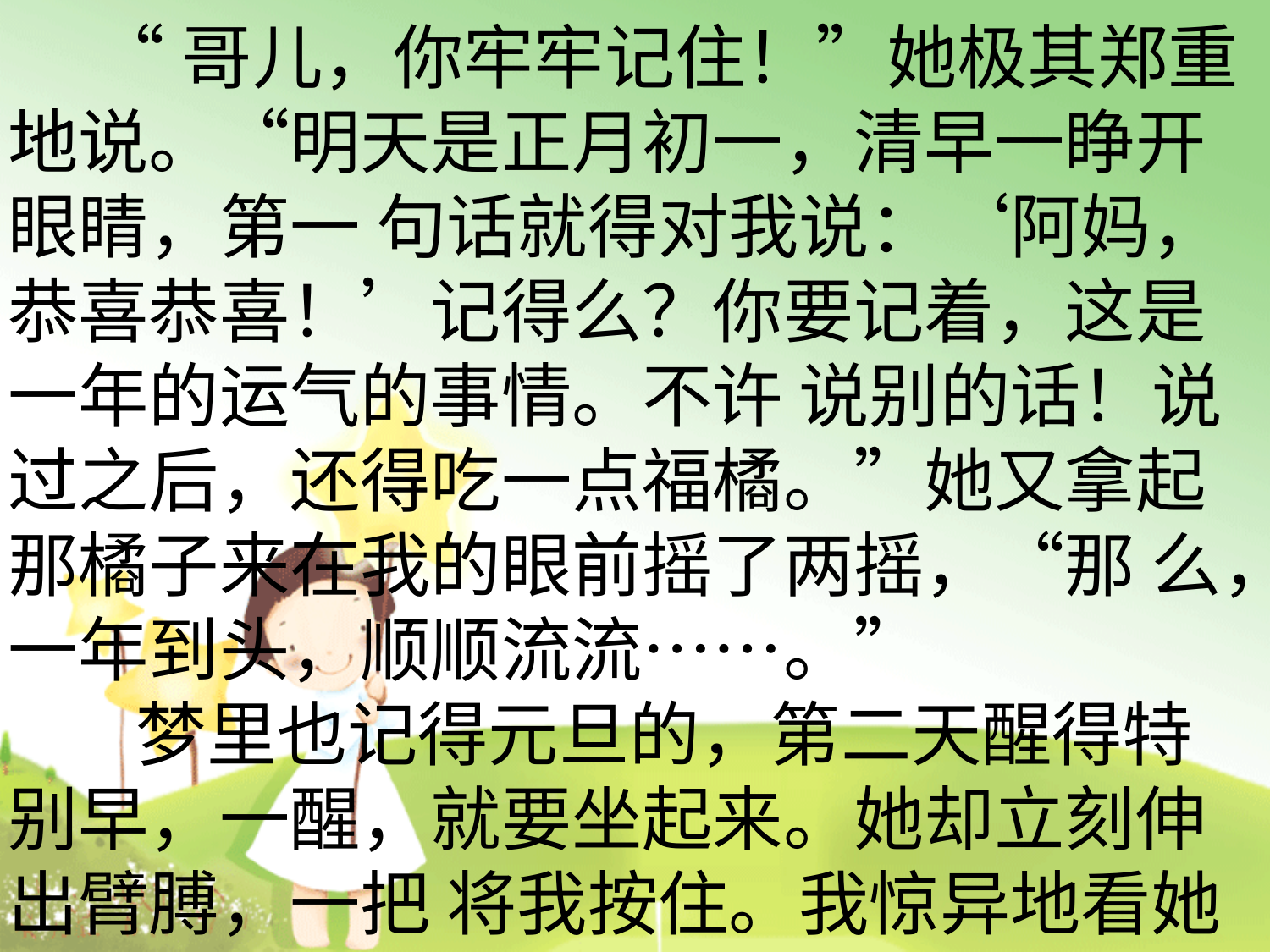

“哥儿，你牢牢记住！”她极其郑重地说。“明天是正月初一，清早一睁开眼睛，第一 句话就得对我说：‘阿妈，恭喜恭喜！’记得么？你要记着，这是一年的运气的事情。不许 说别的话！说过之后，还得吃一点福橘。”她又拿起那橘子来在我的眼前摇了两摇，“那 么，一年到头，顺顺流流……。”
       梦里也记得元旦的，第二天醒得特别早，一醒，就要坐起来。她却立刻伸出臂膊，一把 将我按住。我惊异地看她